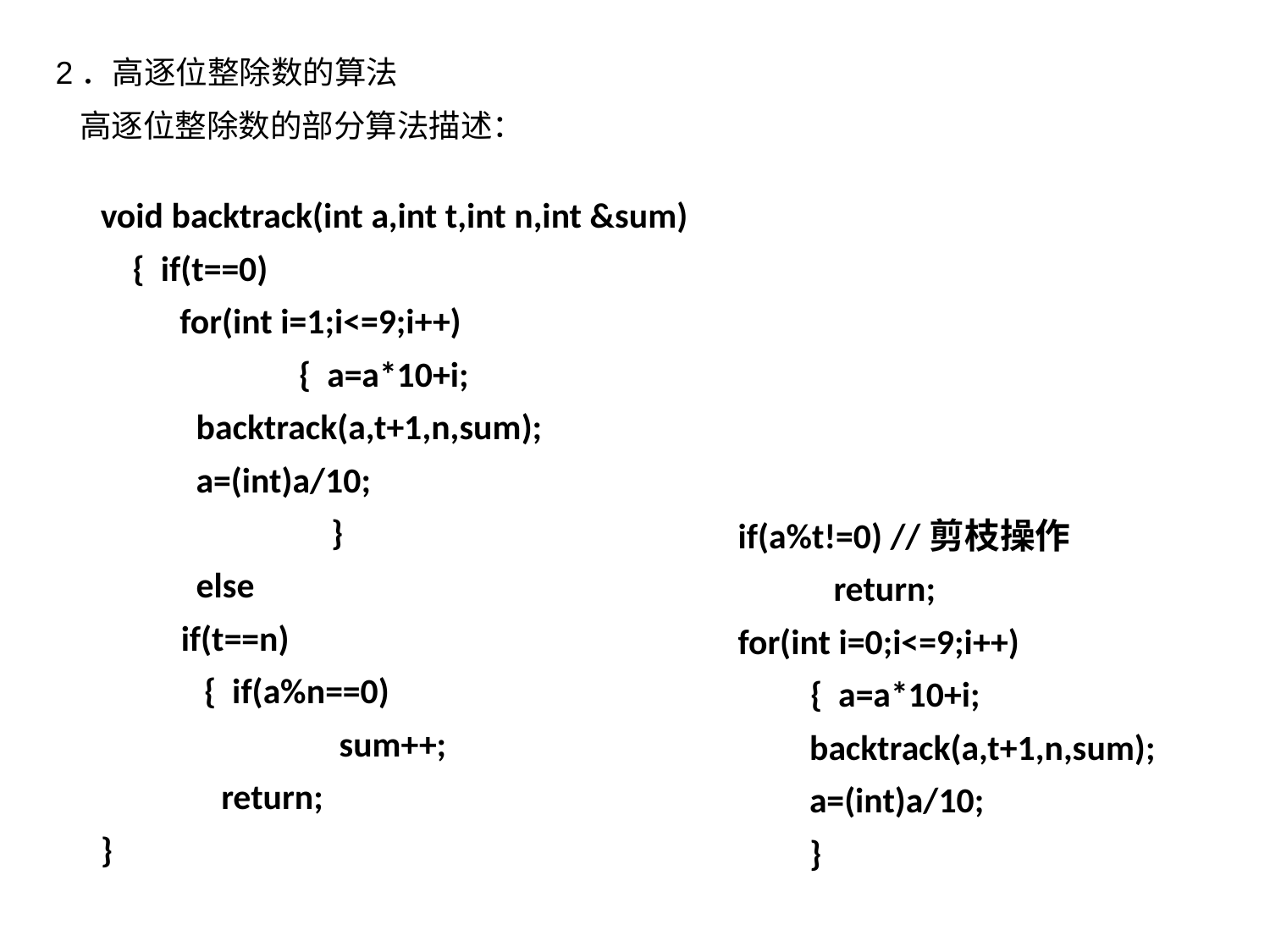

2．高逐位整除数的算法
高逐位整除数的部分算法描述：
void backtrack(int a,int t,int n,int &sum)
    {  if(t==0)
    	 for(int i=1;i<=9;i++)
    		{  a=a*10+i;
        	   backtrack(a,t+1,n,sum);
        	   a=(int)a/10;
		    }
	   else
          if(t==n)
    	    {  if(a%n==0)
    		     sum++;
               return;
}
if(a%t!=0) //剪枝操作
    	   return;
for(int i=0;i<=9;i++)
         {  a=a*10+i;
        	backtrack(a,t+1,n,sum);
        	a=(int)a/10;
    	}